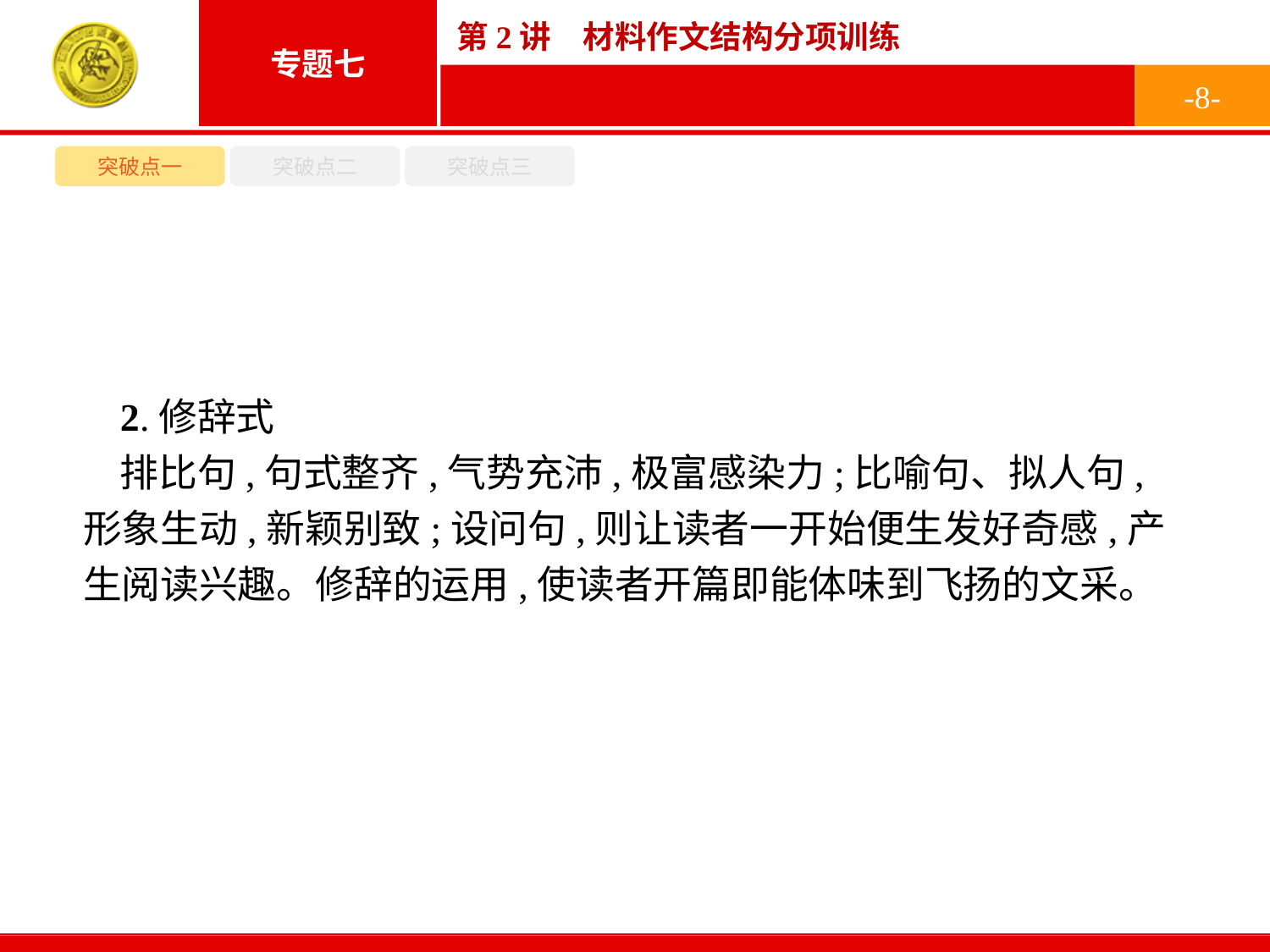

-8-
突破点一
突破点二
突破点三
2.修辞式
排比句,句式整齐,气势充沛,极富感染力;比喻句、拟人句,形象生动,新颖别致;设问句,则让读者一开始便生发好奇感,产生阅读兴趣。修辞的运用,使读者开篇即能体味到飞扬的文采。